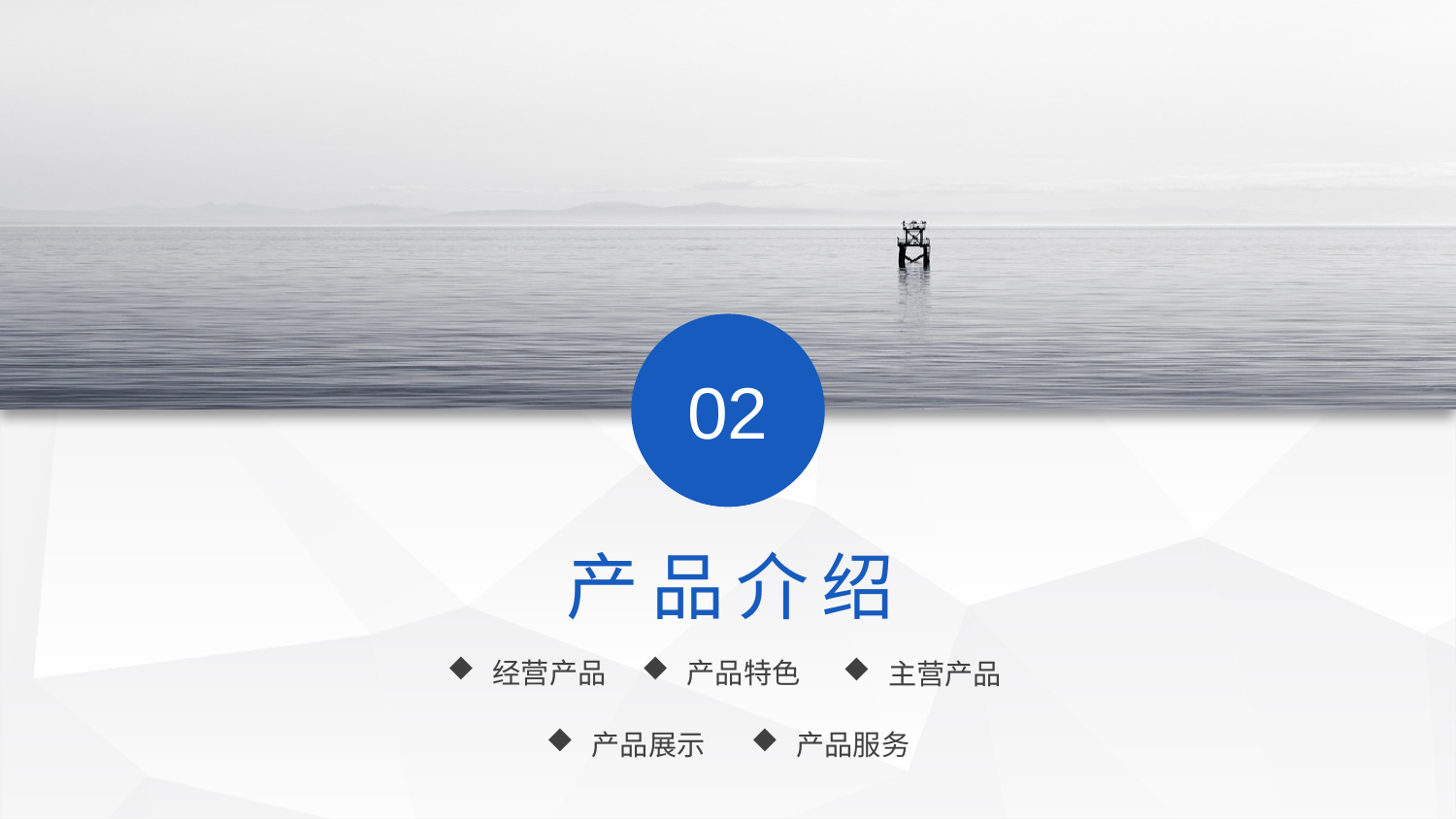

02
产品介绍
经营产品
产品特色
主营产品
产品展示
产品服务